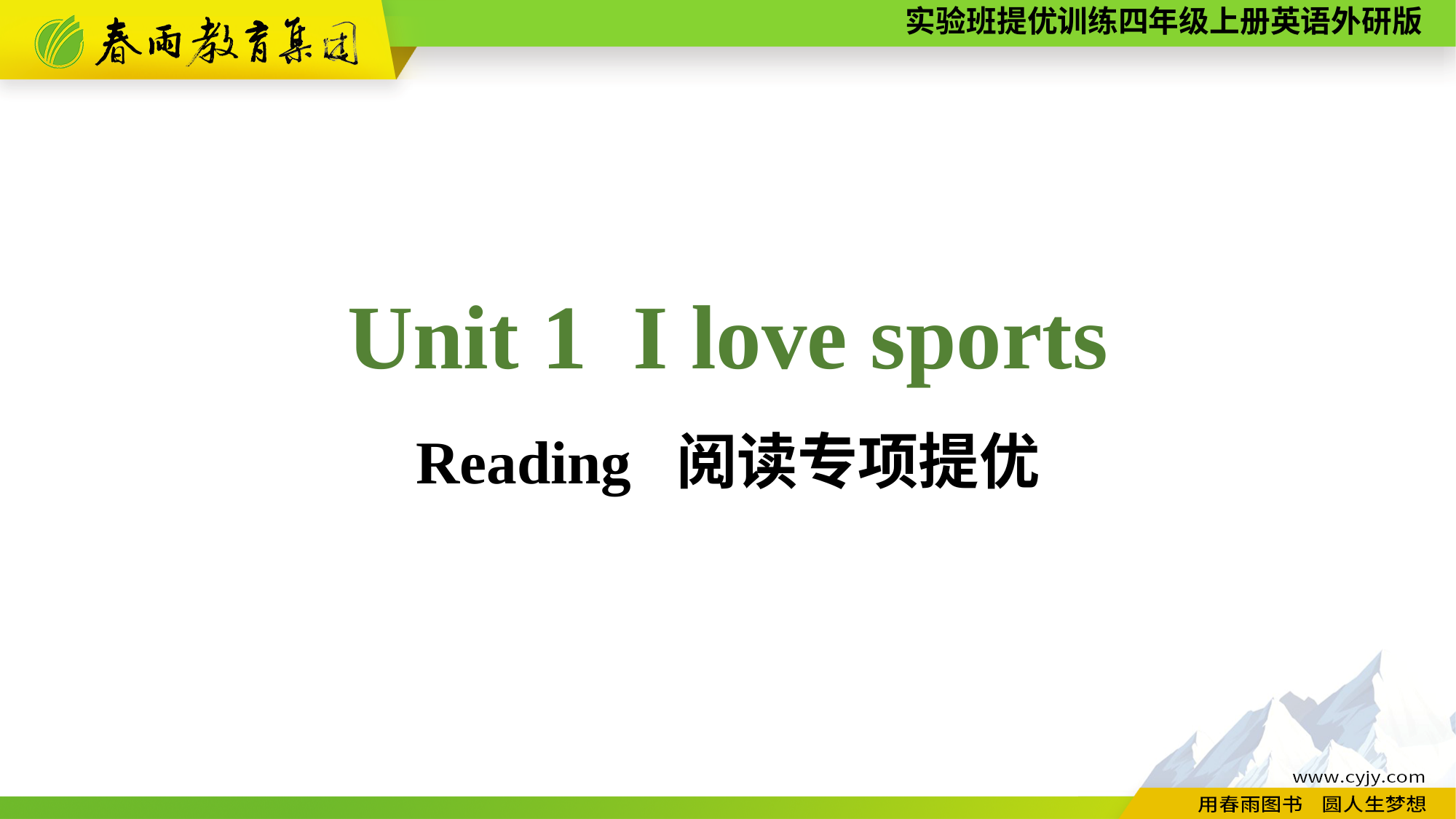

Unit 1  I love sports
Reading  阅读专项提优